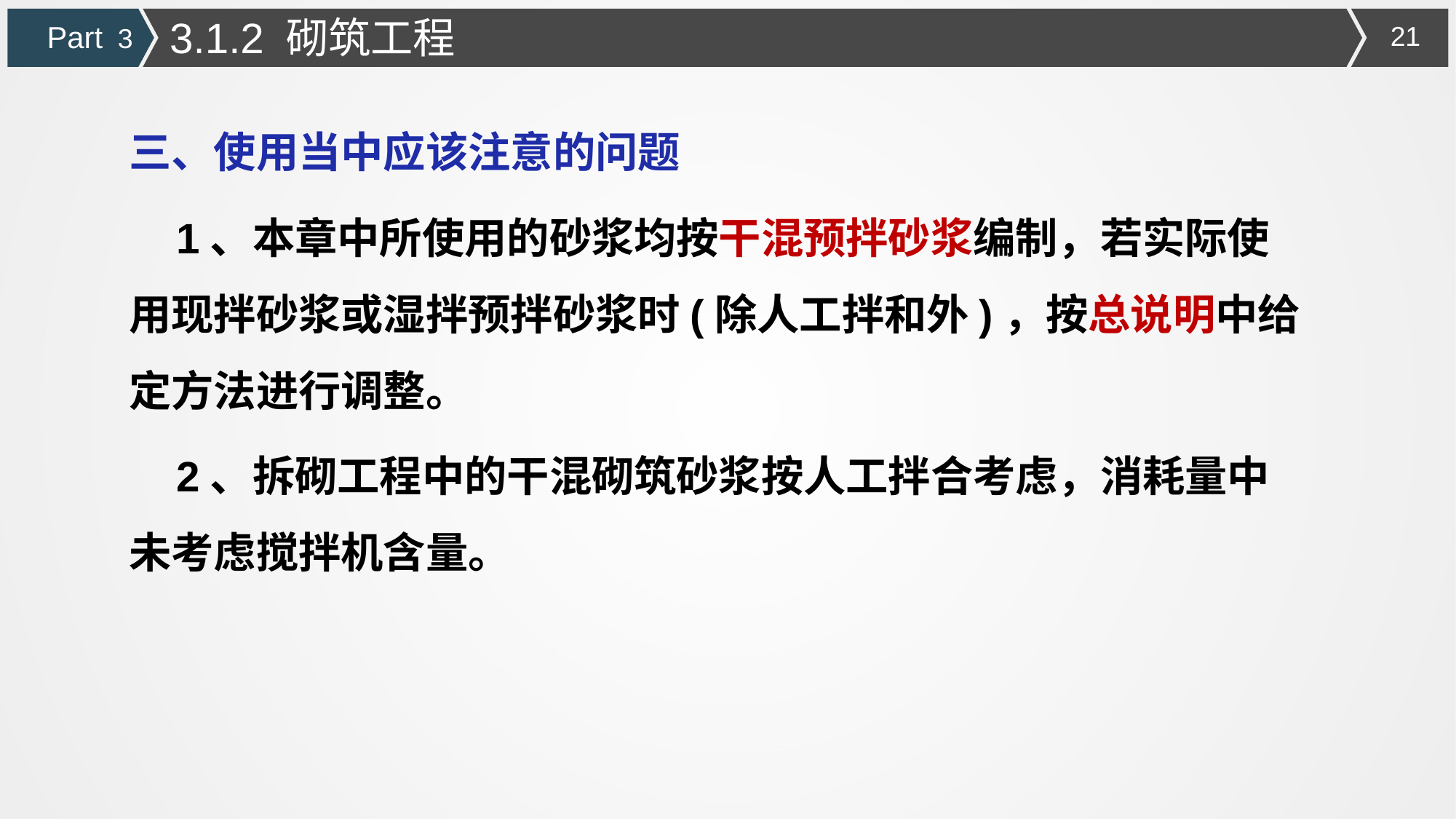

3.1.2 砌筑工程
Part  3
三、使用当中应该注意的问题
    1、本章中所使用的砂浆均按干混预拌砂浆编制，若实际使用现拌砂浆或湿拌预拌砂浆时(除人工拌和外)，按总说明中给定方法进行调整。
    2、拆砌工程中的干混砌筑砂浆按人工拌合考虑，消耗量中未考虑搅拌机含量。